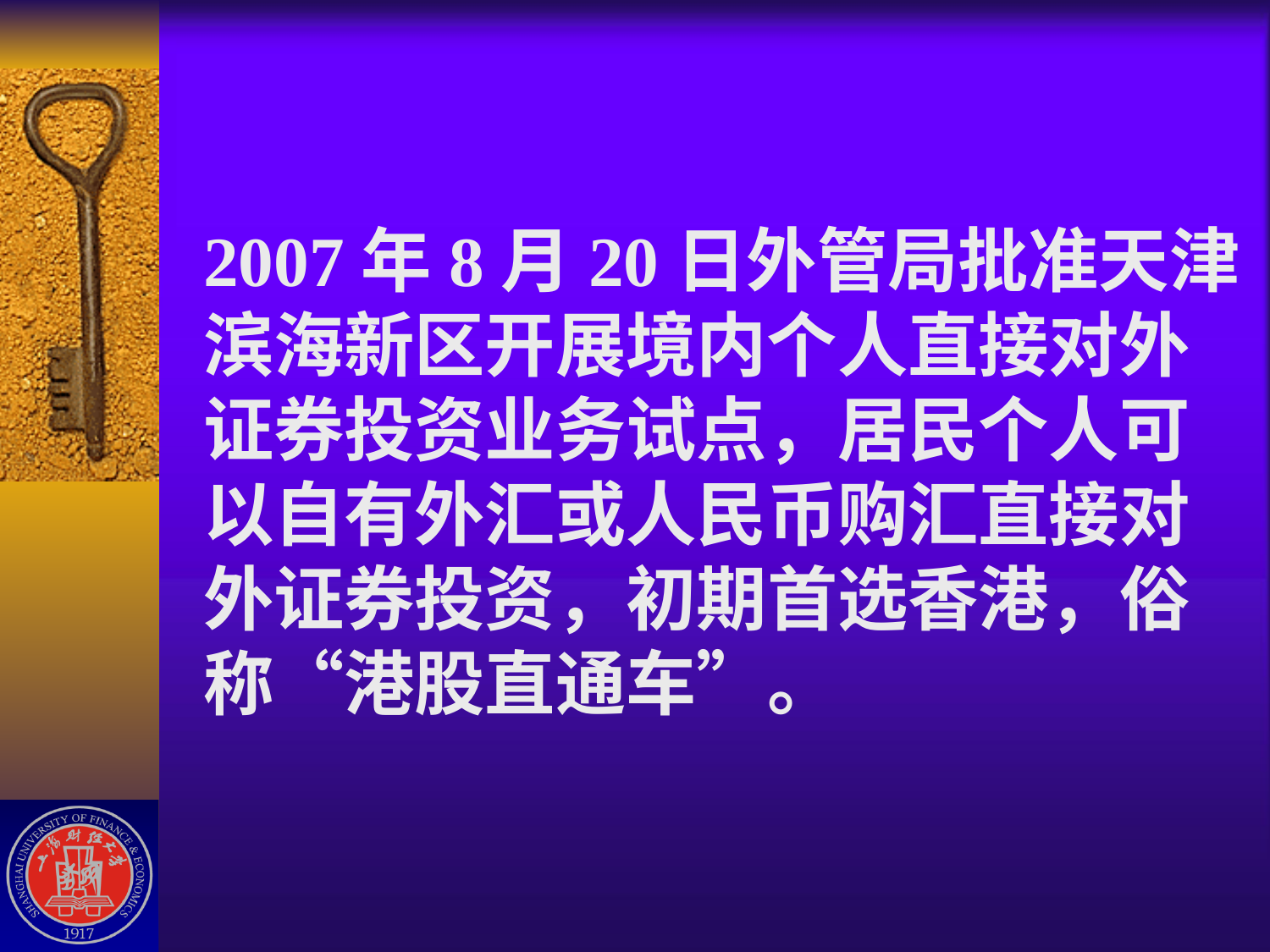

# 2007年8月20日外管局批准天津滨海新区开展境内个人直接对外证券投资业务试点，居民个人可以自有外汇或人民币购汇直接对外证券投资，初期首选香港，俗称“港股直通车”。